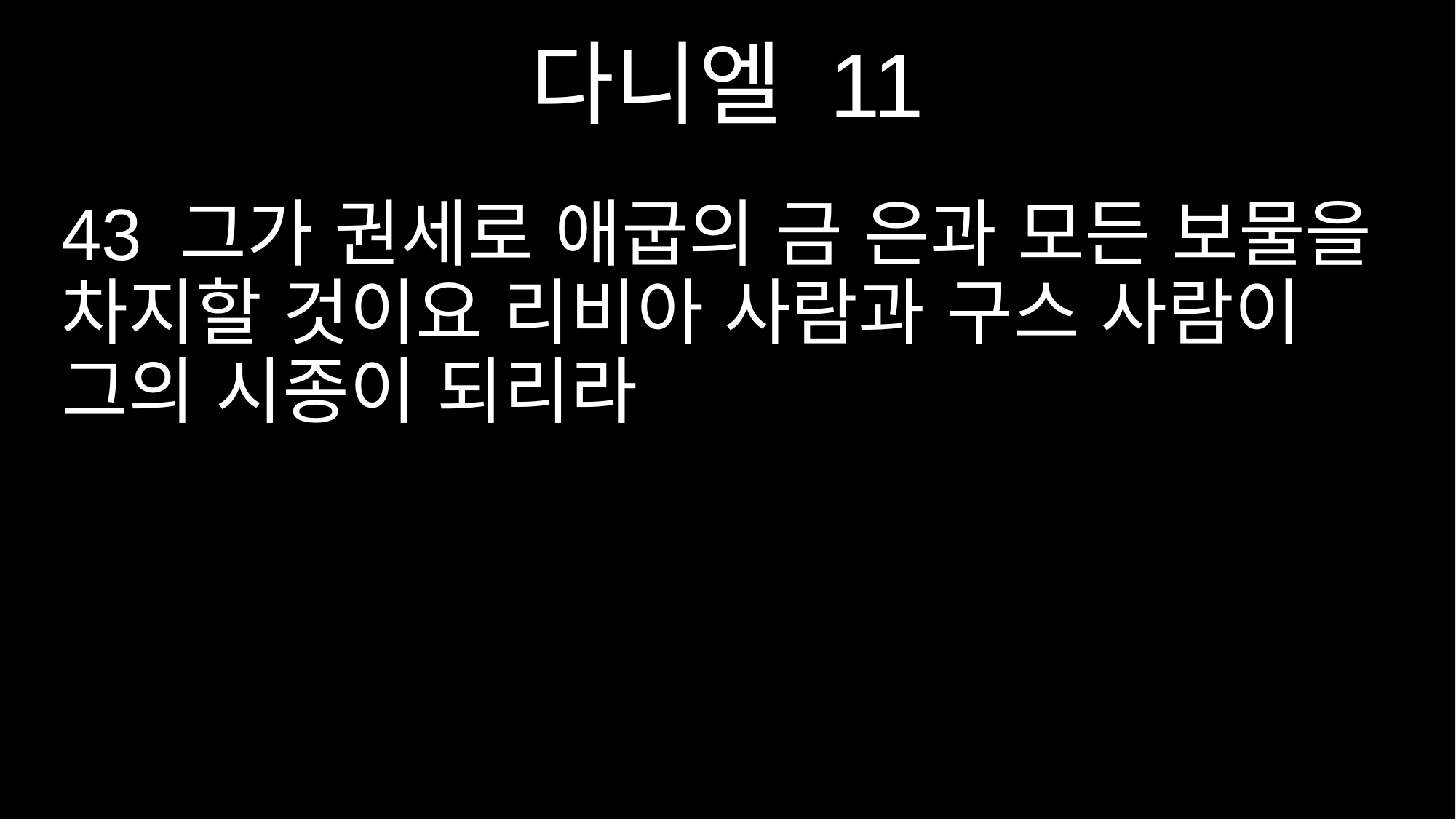

다니엘 11
43 그가 권세로 애굽의 금 은과 모든 보물을 차지할 것이요 리비아 사람과 구스 사람이 그의 시종이 되리라